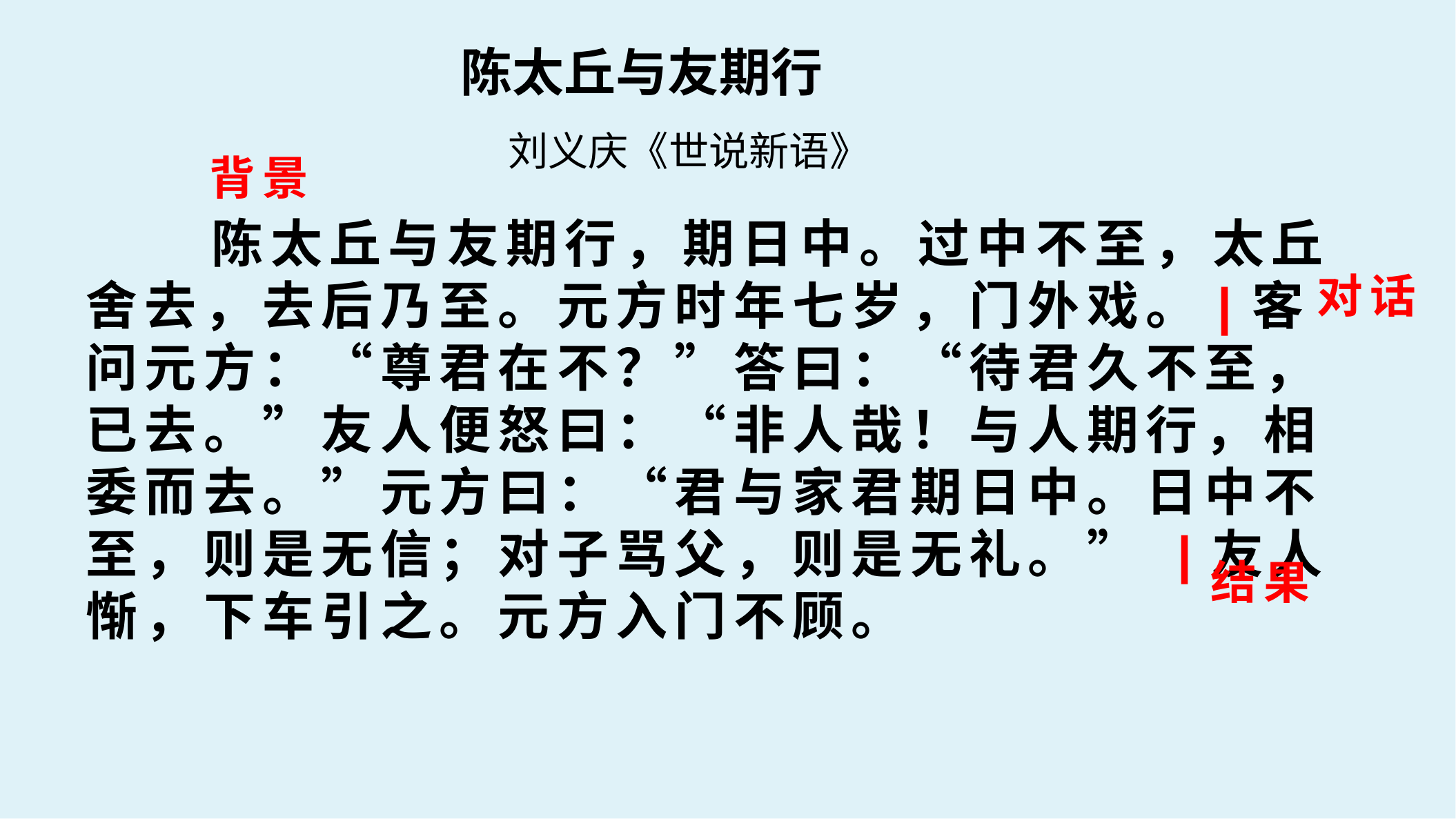

# 陈太丘与友期行 刘义庆《世说新语》
背景
      陈太丘与友期行，期日中。过中不至，太丘舍去，去后乃至。元方时年七岁，门外戏。|客问元方：“尊君在不？”答曰：“待君久不至，已去。”友人便怒曰：“非人哉！与人期行，相委而去。”元方曰：“君与家君期日中。日中不至，则是无信；对子骂父，则是无礼。” |友人惭，下车引之。元方入门不顾。
对话
结果